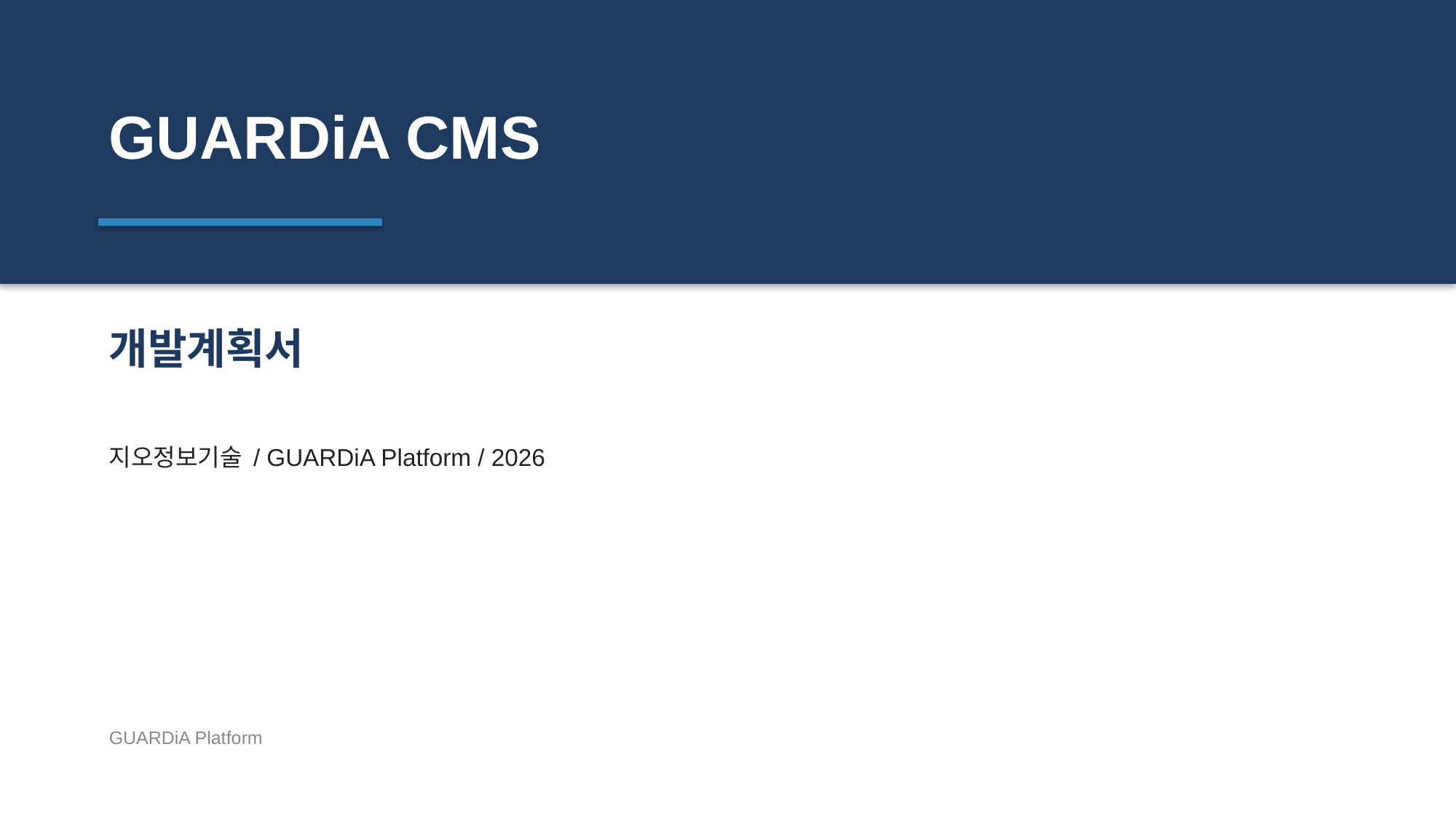

GUARDiA CMS

개발계획서
지오정보기술 / GUARDiA Platform / 2026
GUARDiA Platform